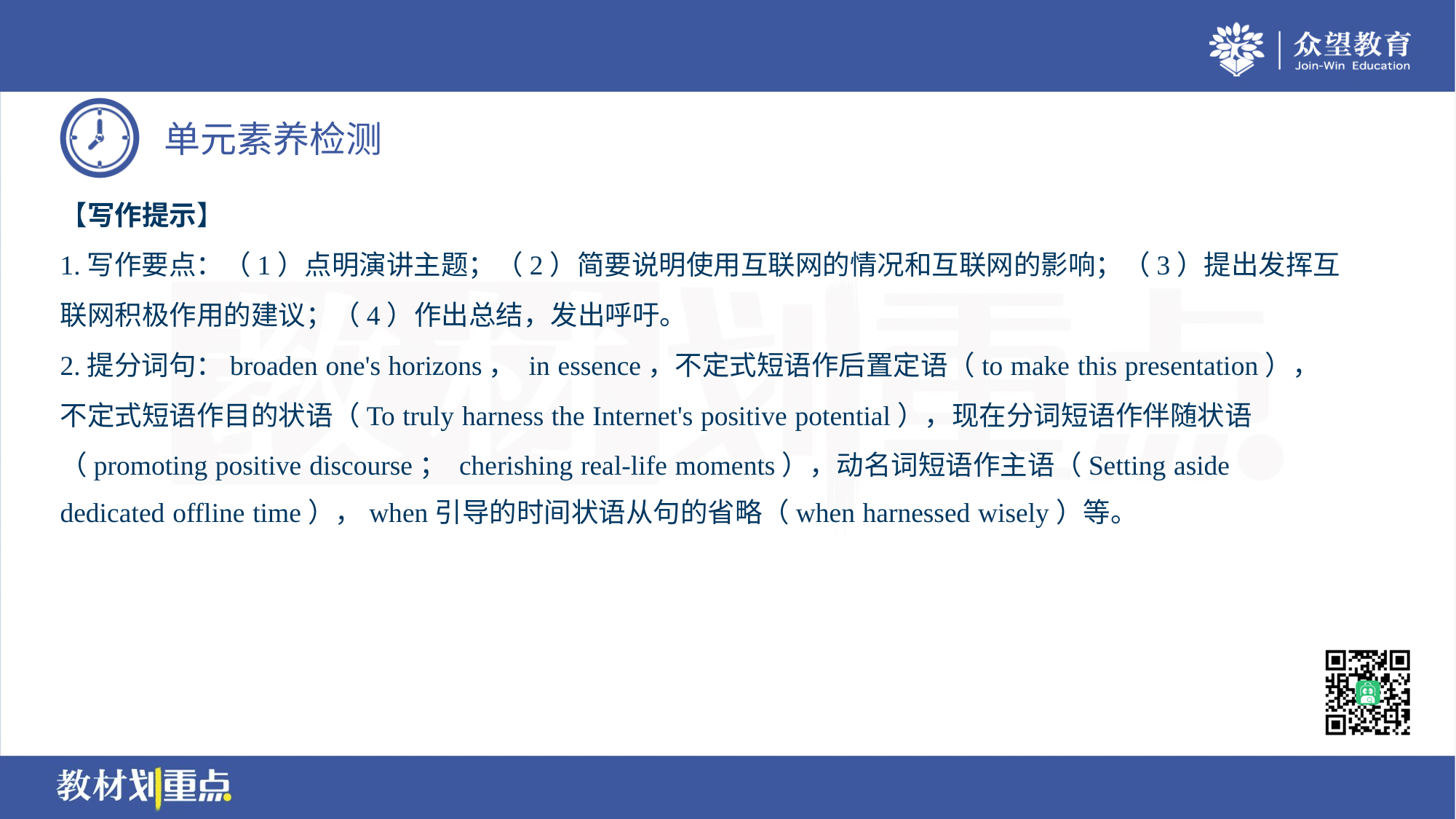

【写作提示】
1.写作要点：（1）点明演讲主题；（2）简要说明使用互联网的情况和互联网的影响；（3）提出发挥互
联网积极作用的建议；（4）作出总结，发出呼吁。
2.提分词句：broaden one's horizons， in essence，不定式短语作后置定语（to make this presentation），
不定式短语作目的状语（To truly harness the Internet's positive potential），现在分词短语作伴随状语
（promoting positive discourse； cherishing real-life moments），动名词短语作主语（Setting aside
dedicated offline time），when引导的时间状语从句的省略（when harnessed wisely）等。